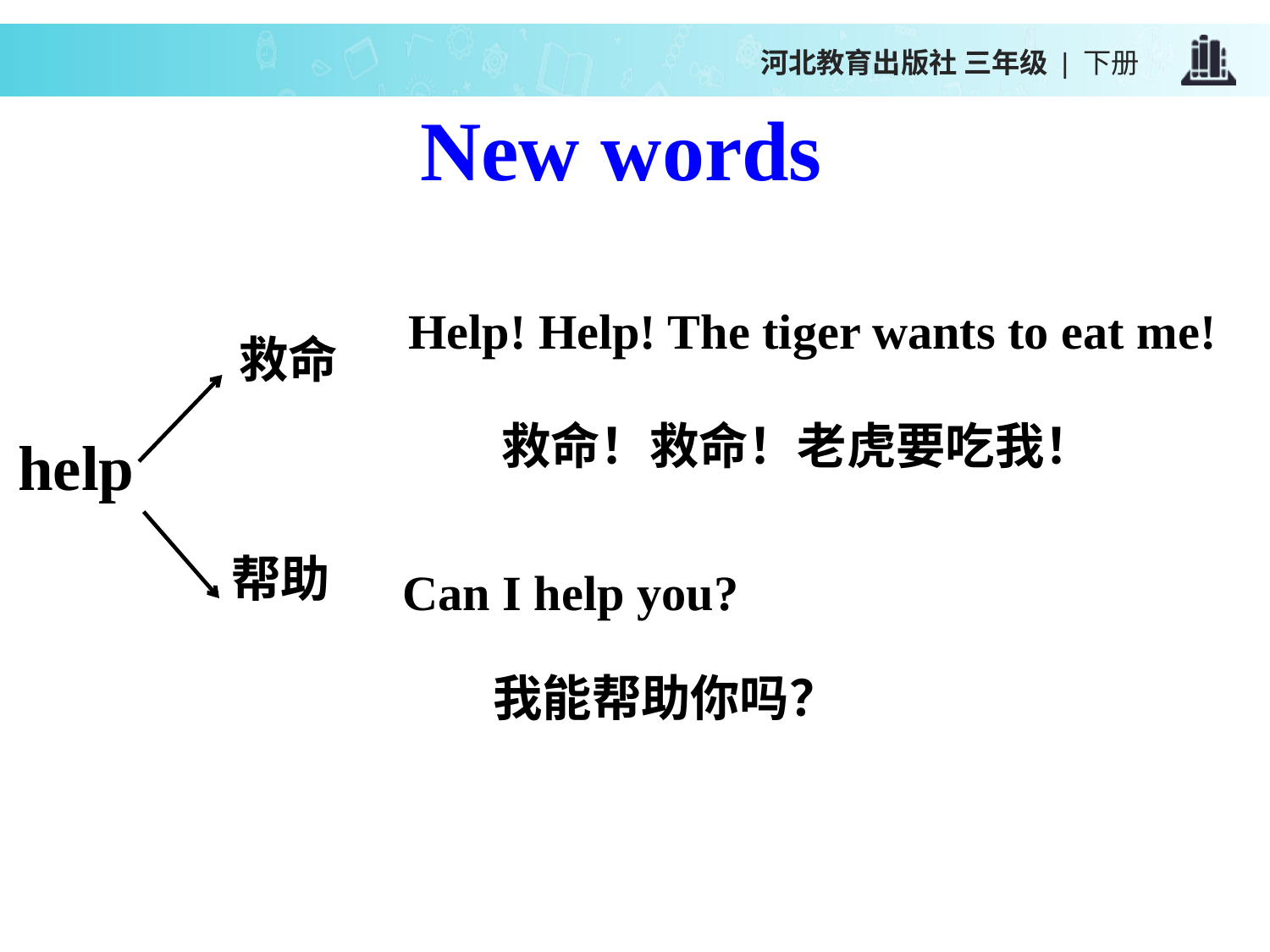

河北教育出版社 三年级 | 下册
New words
Help! Help! The tiger wants to eat me!
救命
救命！救命！老虎要吃我！
help
帮助
Can I help you?
我能帮助你吗？